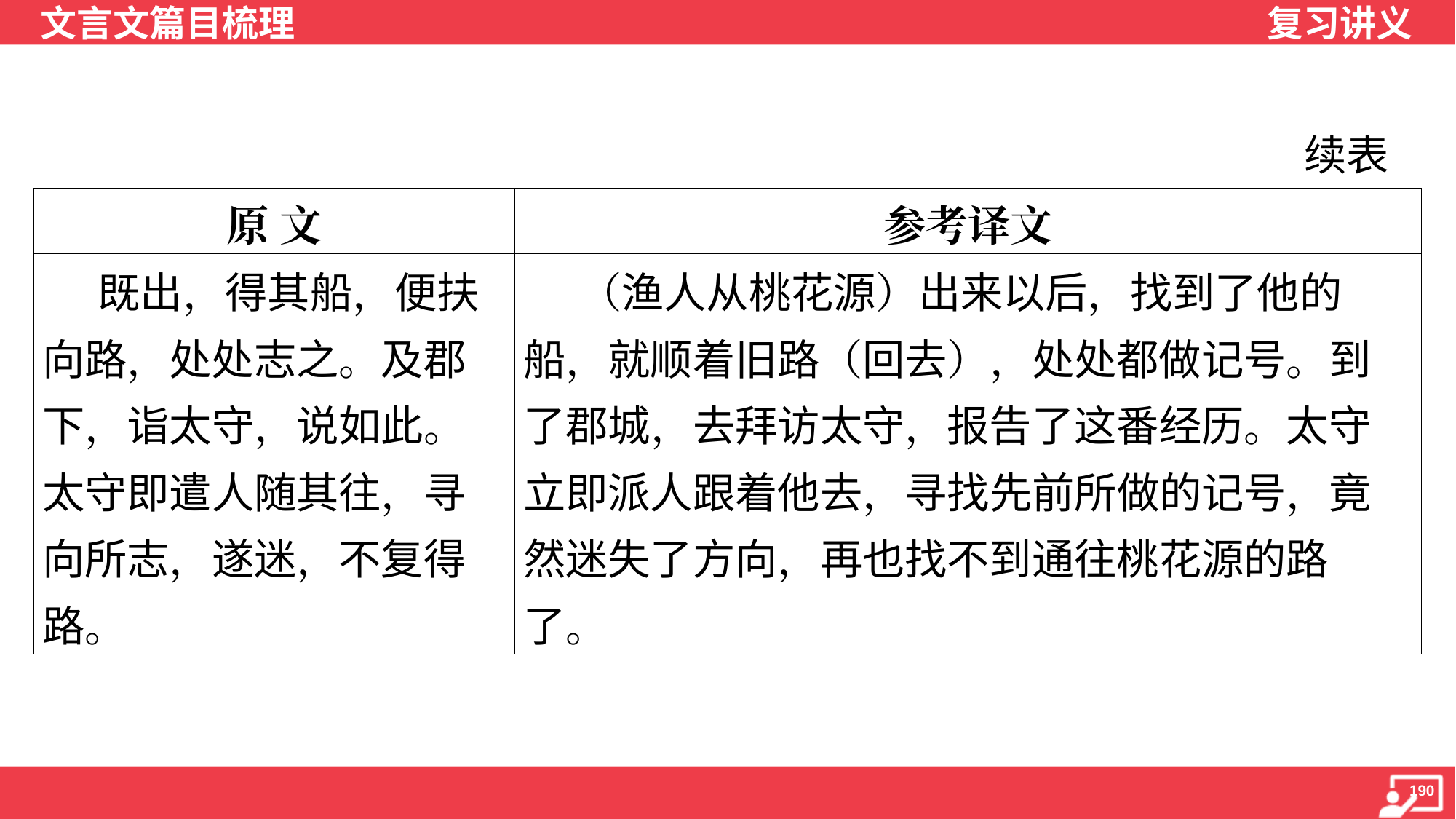

续表
| 原 文 | 参考译文 |
| --- | --- |
| 既出，得其船，便扶向路，处处志之。及郡下，诣太守，说如此。太守即遣人随其往，寻向所志，遂迷，不复得路。 | （渔人从桃花源）出来以后，找到了他的船，就顺着旧路（回去），处处都做记号。到了郡城，去拜访太守，报告了这番经历。太守立即派人跟着他去，寻找先前所做的记号，竟然迷失了方向，再也找不到通往桃花源的路了。 |